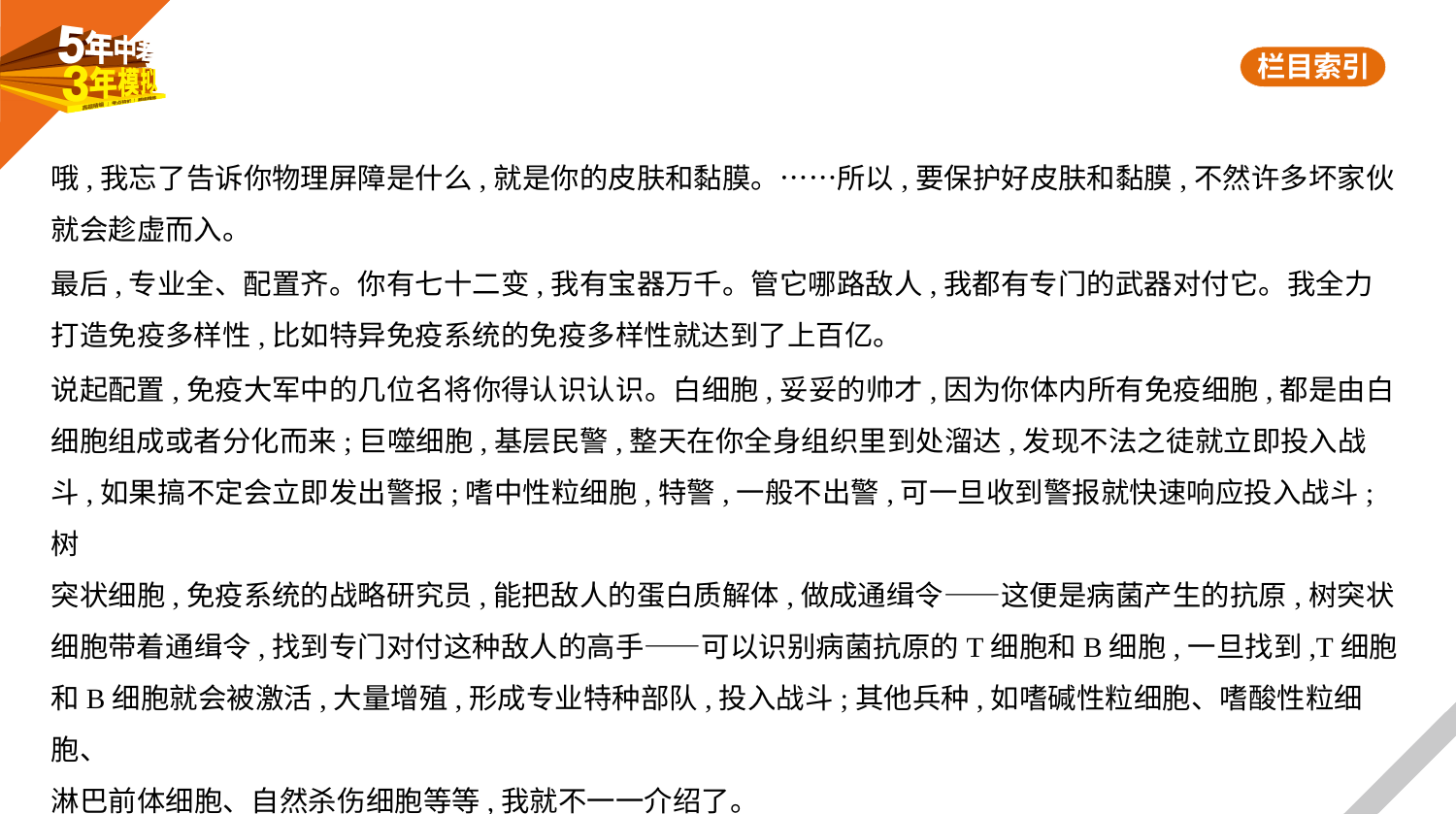

哦,我忘了告诉你物理屏障是什么,就是你的皮肤和黏膜。……所以,要保护好皮肤和黏膜,不然许多坏家伙
就会趁虚而入。
最后,专业全、配置齐。你有七十二变,我有宝器万千。管它哪路敌人,我都有专门的武器对付它。我全力
打造免疫多样性,比如特异免疫系统的免疫多样性就达到了上百亿。
说起配置,免疫大军中的几位名将你得认识认识。白细胞,妥妥的帅才,因为你体内所有免疫细胞,都是由白
细胞组成或者分化而来;巨噬细胞,基层民警,整天在你全身组织里到处溜达,发现不法之徒就立即投入战
斗,如果搞不定会立即发出警报;嗜中性粒细胞,特警,一般不出警,可一旦收到警报就快速响应投入战斗;树
突状细胞,免疫系统的战略研究员,能把敌人的蛋白质解体,做成通缉令——这便是病菌产生的抗原,树突状
细胞带着通缉令,找到专门对付这种敌人的高手——可以识别病菌抗原的T细胞和B细胞,一旦找到,T细胞
和B细胞就会被激活,大量增殖,形成专业特种部队,投入战斗;其他兵种,如嗜碱性粒细胞、嗜酸性粒细胞、
淋巴前体细胞、自然杀伤细胞等等,我就不一一介绍了。